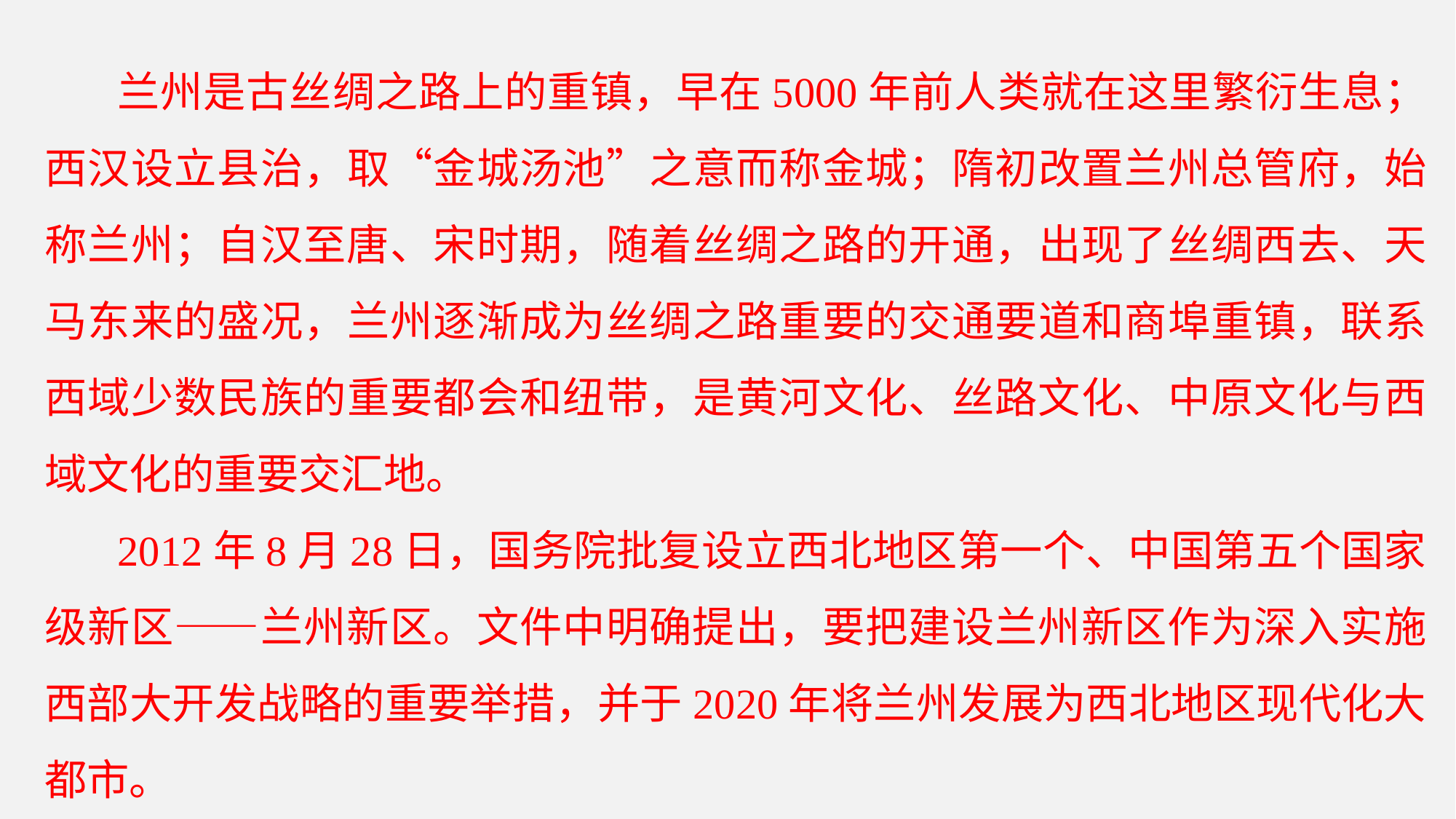

兰州是古丝绸之路上的重镇，早在5000年前人类就在这里繁衍生息；西汉设立县治，取“金城汤池”之意而称金城；隋初改置兰州总管府，始称兰州；自汉至唐、宋时期，随着丝绸之路的开通，出现了丝绸西去、天马东来的盛况，兰州逐渐成为丝绸之路重要的交通要道和商埠重镇，联系西域少数民族的重要都会和纽带，是黄河文化、丝路文化、中原文化与西域文化的重要交汇地。
2012年8月28日，国务院批复设立西北地区第一个、中国第五个国家级新区——兰州新区。文件中明确提出，要把建设兰州新区作为深入实施西部大开发战略的重要举措，并于2020年将兰州发展为西北地区现代化大都市。